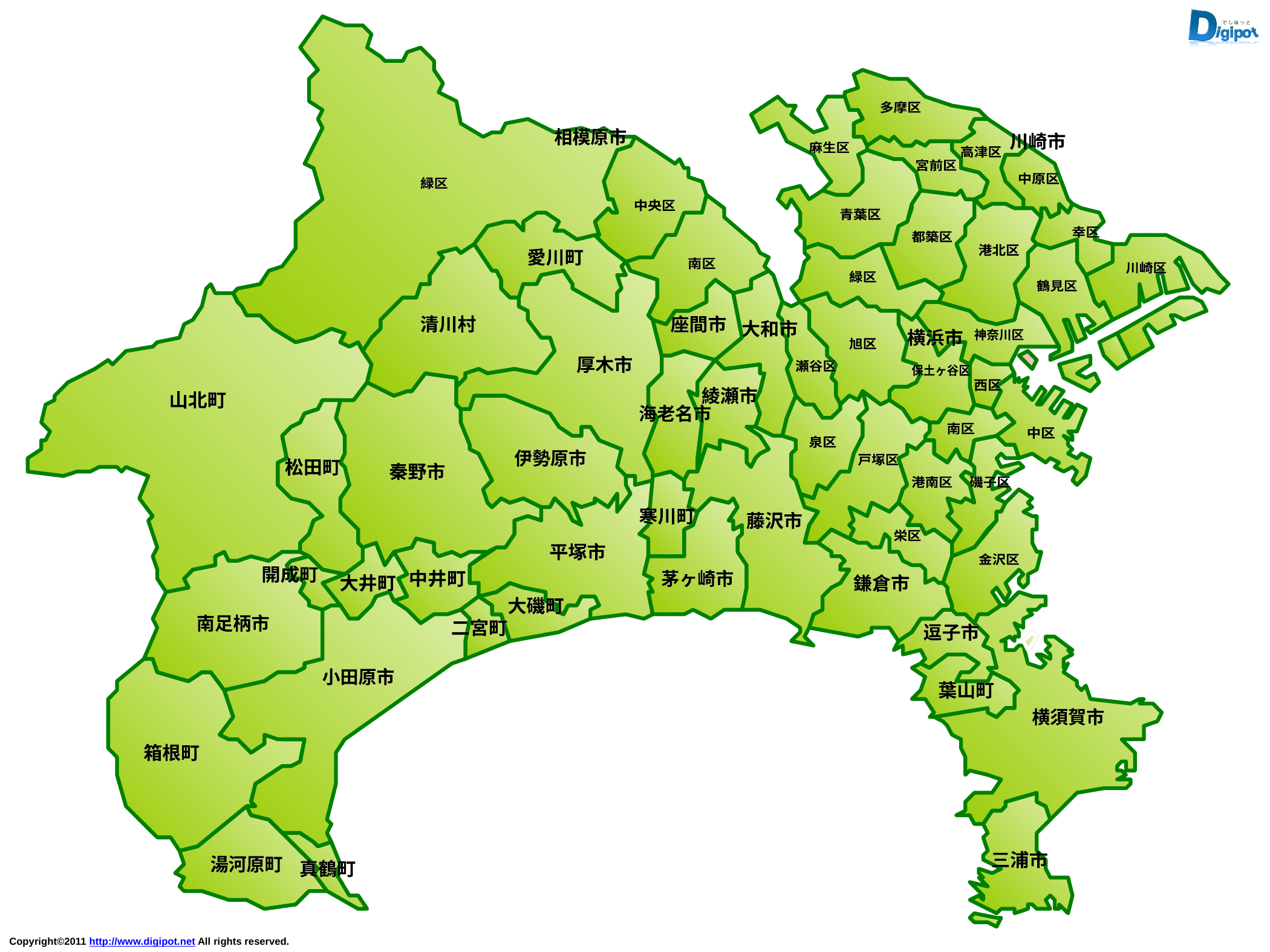

多摩区
多摩区
相模原市
相模原市
川崎市
川崎市
麻生区
麻生区
高津区
高津区
宮前区
宮前区
中原区
中原区
緑区
緑区
中央区
中央区
青葉区
青葉区
幸区
幸区
都築区
都築区
港北区
港北区
愛川町
愛川町
南区
南区
川崎区
川崎区
緑区
緑区
鶴見区
鶴見区
清川村
清川村
座間市
座間市
大和市
大和市
横浜市
横浜市
神奈川区
神奈川区
旭区
旭区
厚木市
厚木市
瀬谷区
瀬谷区
保土ヶ谷区
保土ヶ谷区
西区
西区
綾瀬市
綾瀬市
山北町
山北町
海老名市
海老名市
南区
南区
中区
中区
泉区
泉区
伊勢原市
伊勢原市
戸塚区
戸塚区
松田町
松田町
秦野市
秦野市
港南区
港南区
磯子区
磯子区
寒川町
寒川町
藤沢市
藤沢市
栄区
栄区
平塚市
平塚市
金沢区
金沢区
開成町
開成町
中井町
中井町
茅ヶ崎市
茅ヶ崎市
大井町
大井町
鎌倉市
鎌倉市
大磯町
大磯町
南足柄市
南足柄市
二宮町
二宮町
逗子市
逗子市

小田原市
小田原市
葉山町
葉山町
横須賀市
横須賀市
箱根町
箱根町
三浦市
三浦市
湯河原町
湯河原町
真鶴町
真鶴町